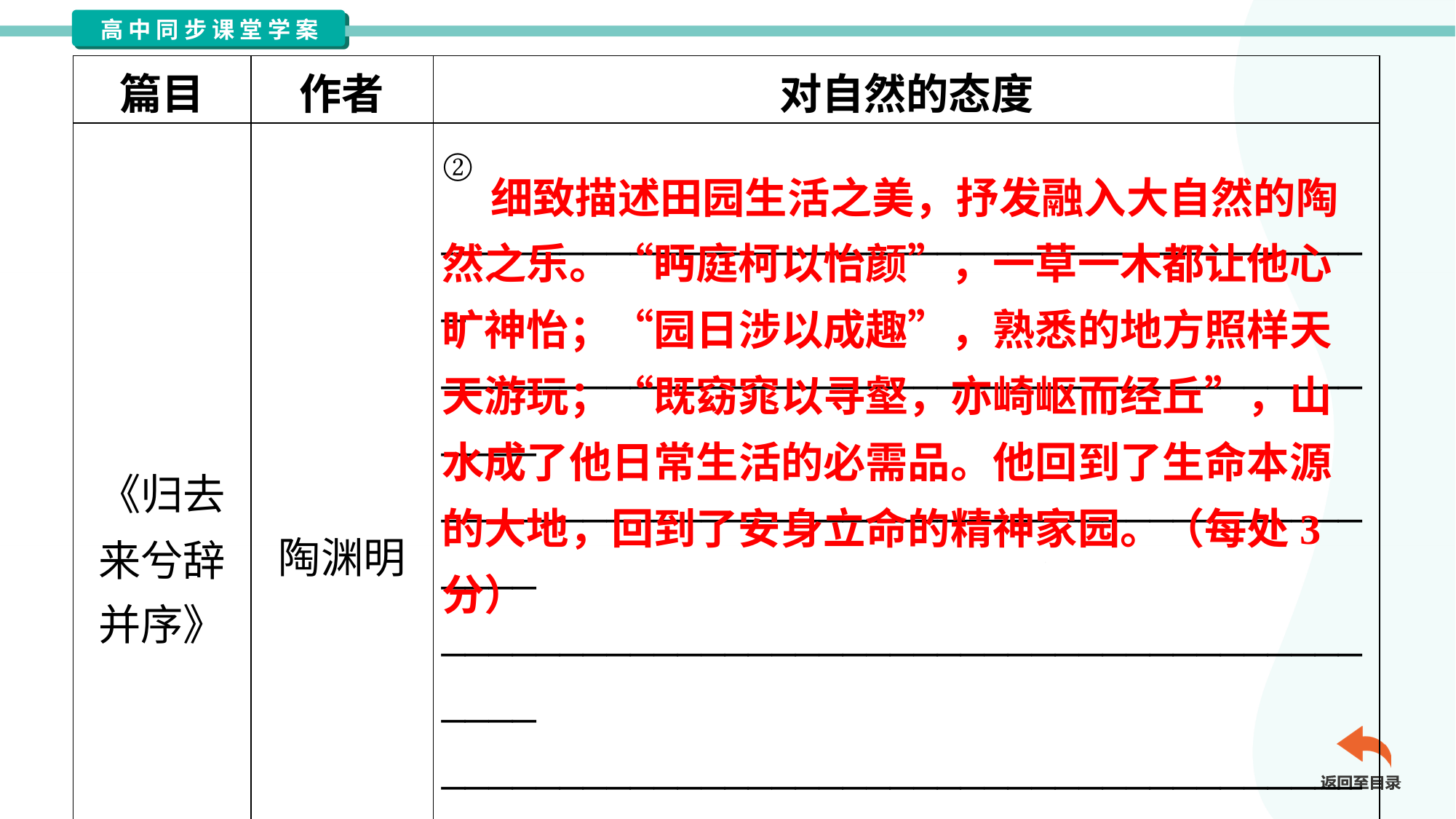

| 篇目 | 作者 | 对自然的态度 |
| --- | --- | --- |
| 《归去 来兮辞 并序》 | 陶渊明 | ② \_\_\_\_\_\_\_\_\_\_\_\_\_\_\_\_\_\_\_\_\_\_\_\_\_\_\_\_\_\_\_\_\_\_\_\_\_\_\_\_ \_\_\_\_\_\_\_\_\_\_\_\_\_\_\_\_\_\_\_\_\_\_\_\_\_\_\_\_\_\_\_\_\_\_\_\_\_\_\_\_\_\_\_ \_\_\_\_\_\_\_\_\_\_\_\_\_\_\_\_\_\_\_\_\_\_\_\_\_\_\_\_\_\_\_\_\_\_\_\_\_\_\_\_\_\_\_ \_\_\_\_\_\_\_\_\_\_\_\_\_\_\_\_\_\_\_\_\_\_\_\_\_\_\_\_\_\_\_\_\_\_\_\_\_\_\_\_\_\_\_ \_\_\_\_\_\_\_\_\_\_\_\_\_\_\_\_\_\_\_\_\_\_\_\_\_\_\_\_\_\_\_\_\_\_\_\_\_\_\_\_\_\_\_ \_\_\_\_\_\_\_\_\_\_\_\_\_\_\_\_\_\_\_\_\_\_\_\_\_\_\_\_\_\_\_\_\_\_\_\_\_\_\_\_\_\_\_ |
    细致描述田园生活之美，抒发融入大自然的陶然之乐。“眄庭柯以怡颜”，一草一木都让他心旷神怡；“园日涉以成趣”，熟悉的地方照样天天游玩；“既窈窕以寻壑，亦崎岖而经丘”，山水成了他日常生活的必需品。他回到了生命本源的大地，回到了安身立命的精神家园。（每处3分）